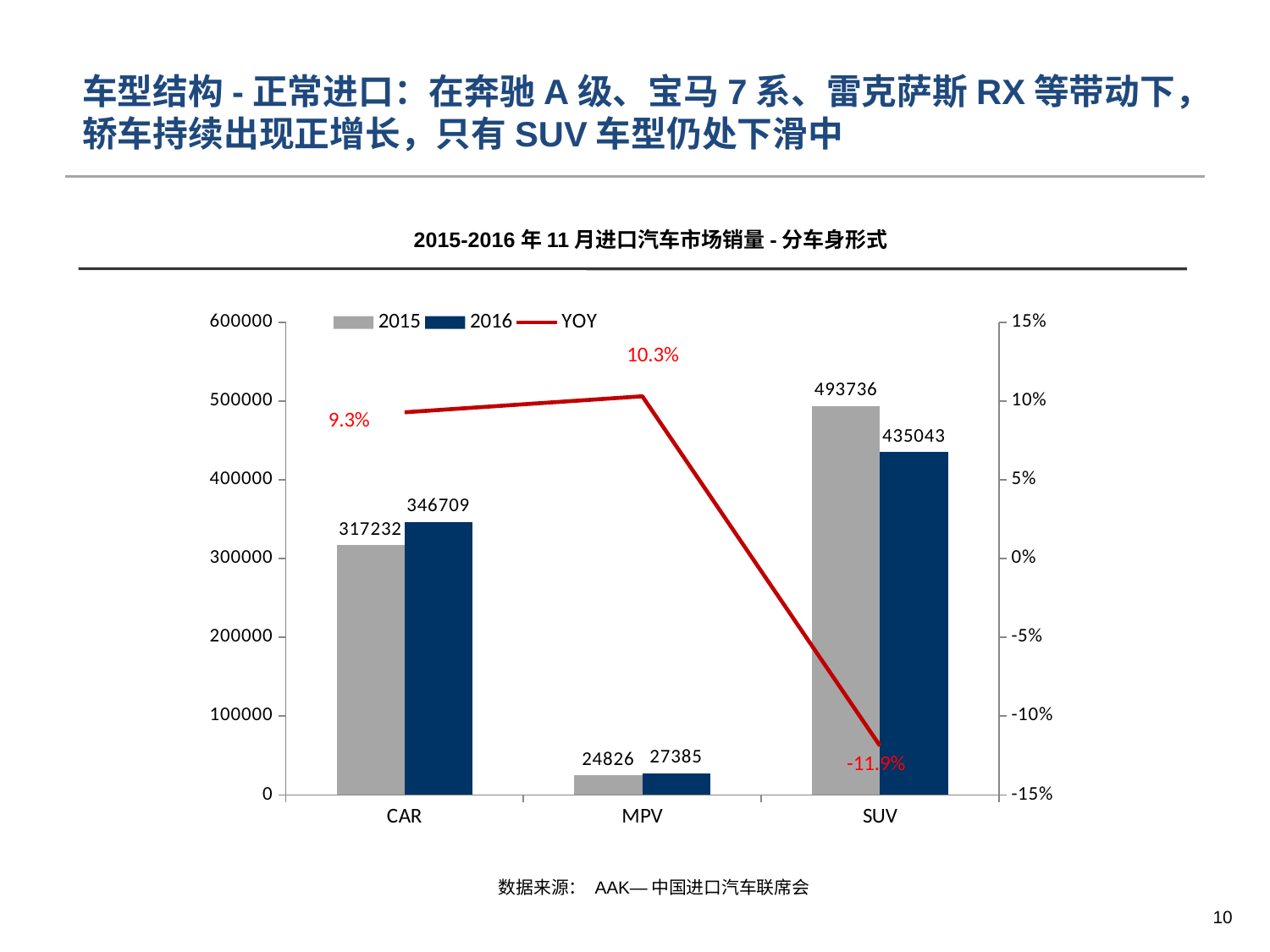

车型结构-正常进口：在奔驰A级、宝马7系、雷克萨斯RX等带动下，轿车持续出现正增长，只有SUV车型仍处下滑中
2015-2016年11月进口汽车市场销量-分车身形式

### Chart

| Category | 2015 | 2016 | YOY |
|---|---|---|---|
| CAR | 317232.0 | 346709.0 | 0.09291937761638168 |
| MPV | 24826.0 | 27385.0 | 0.10307741883509215 |
| SUV | 493736.0 | 435043.0 | -0.11887526937472655 |
数据来源： AAK—中国进口汽车联席会